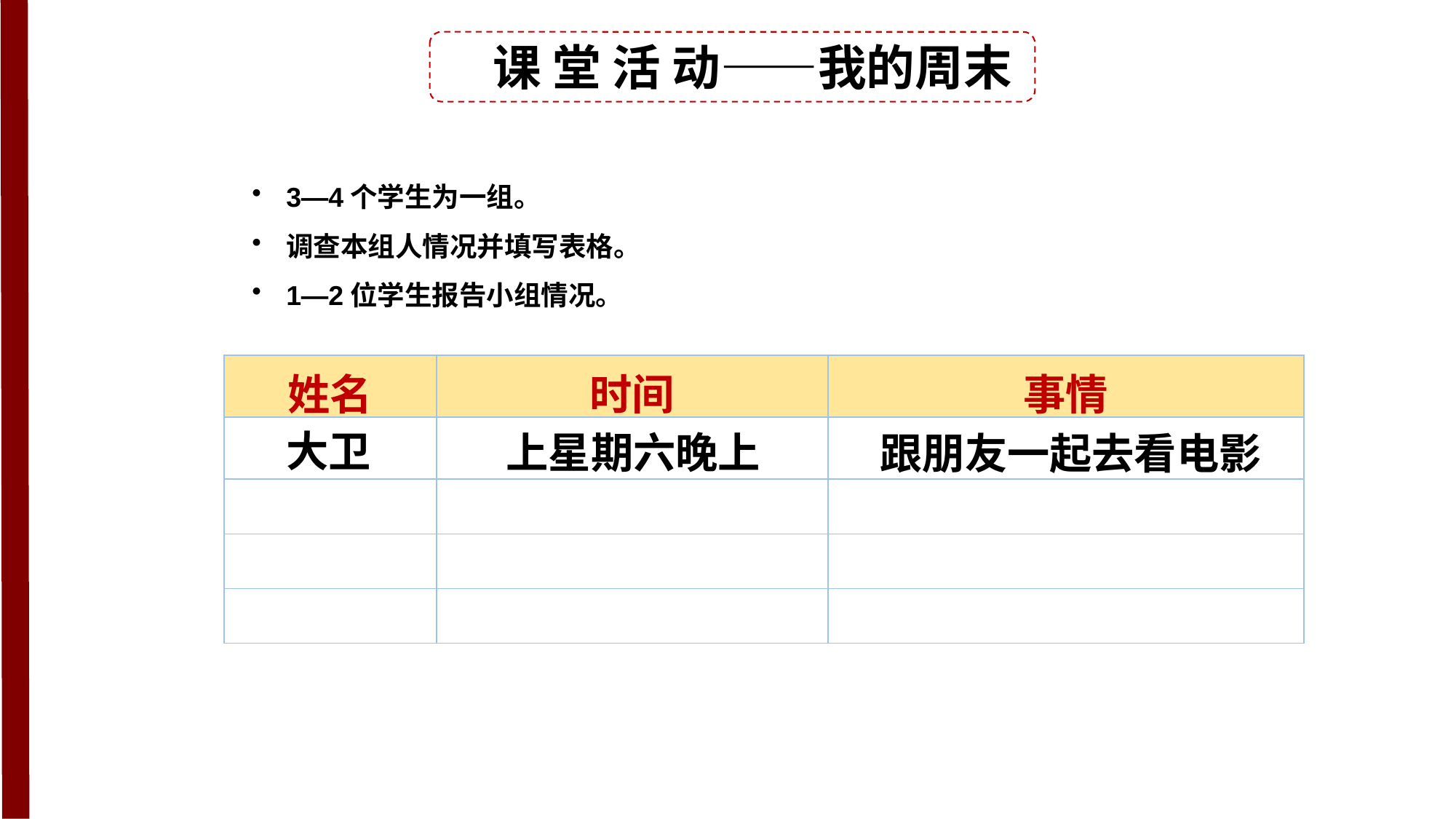

课 堂 活 动——我的周末

3—4个学生为一组。
调查本组人情况并填写表格。
1—2位学生报告小组情况。
| 姓名 | 时间 | 事情 |
| --- | --- | --- |
|  |  |  |
|  |  |  |
|  |  |  |
|  |  |  |
大卫
上星期六晚上
跟朋友一起去看电影